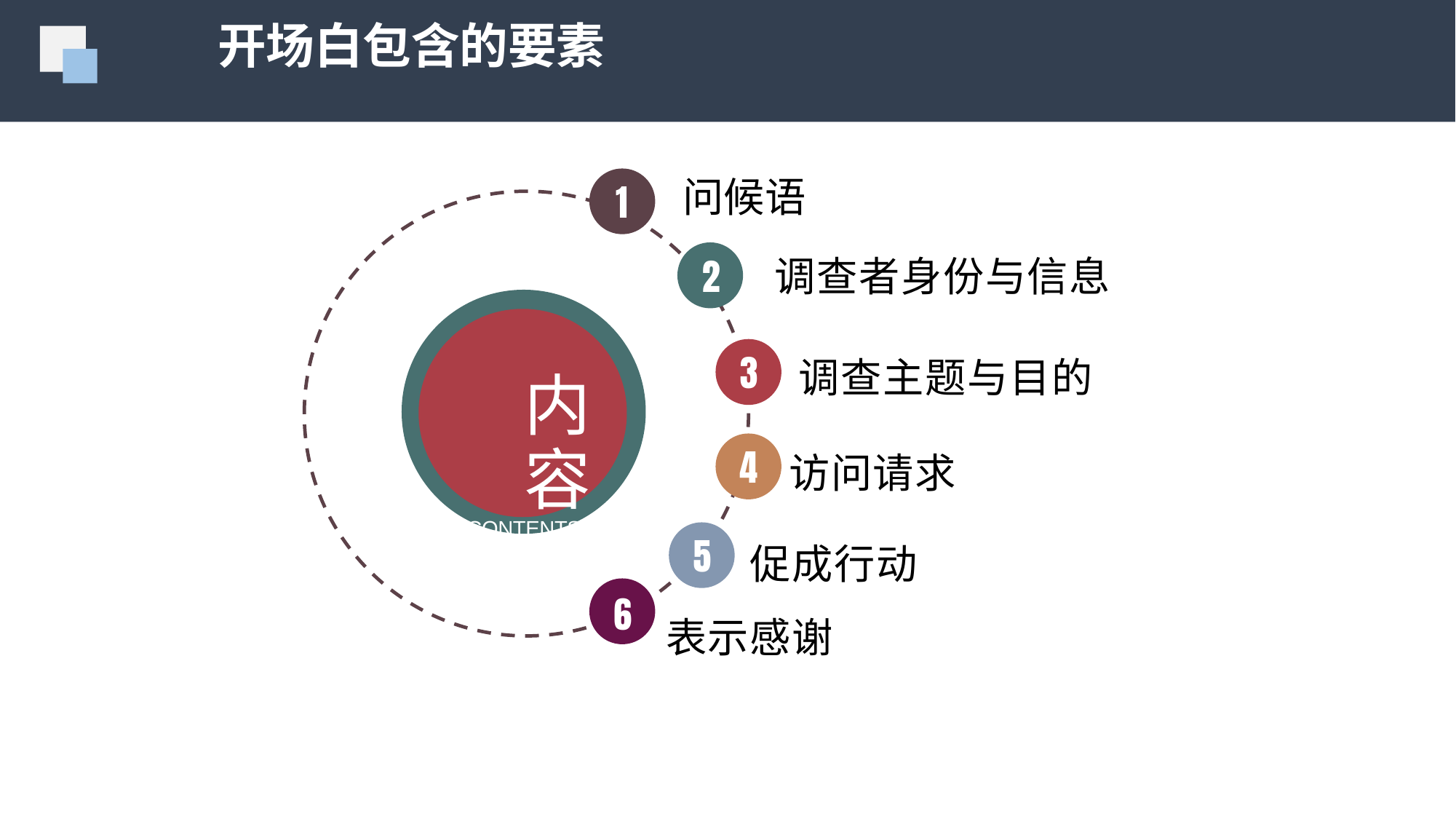

开场白包含的要素

1

问候语

调查者身份与信息
调查主题与目的

访问请求

促成行动
表示感谢

2

3

内容
CONTENTS

4

5

6